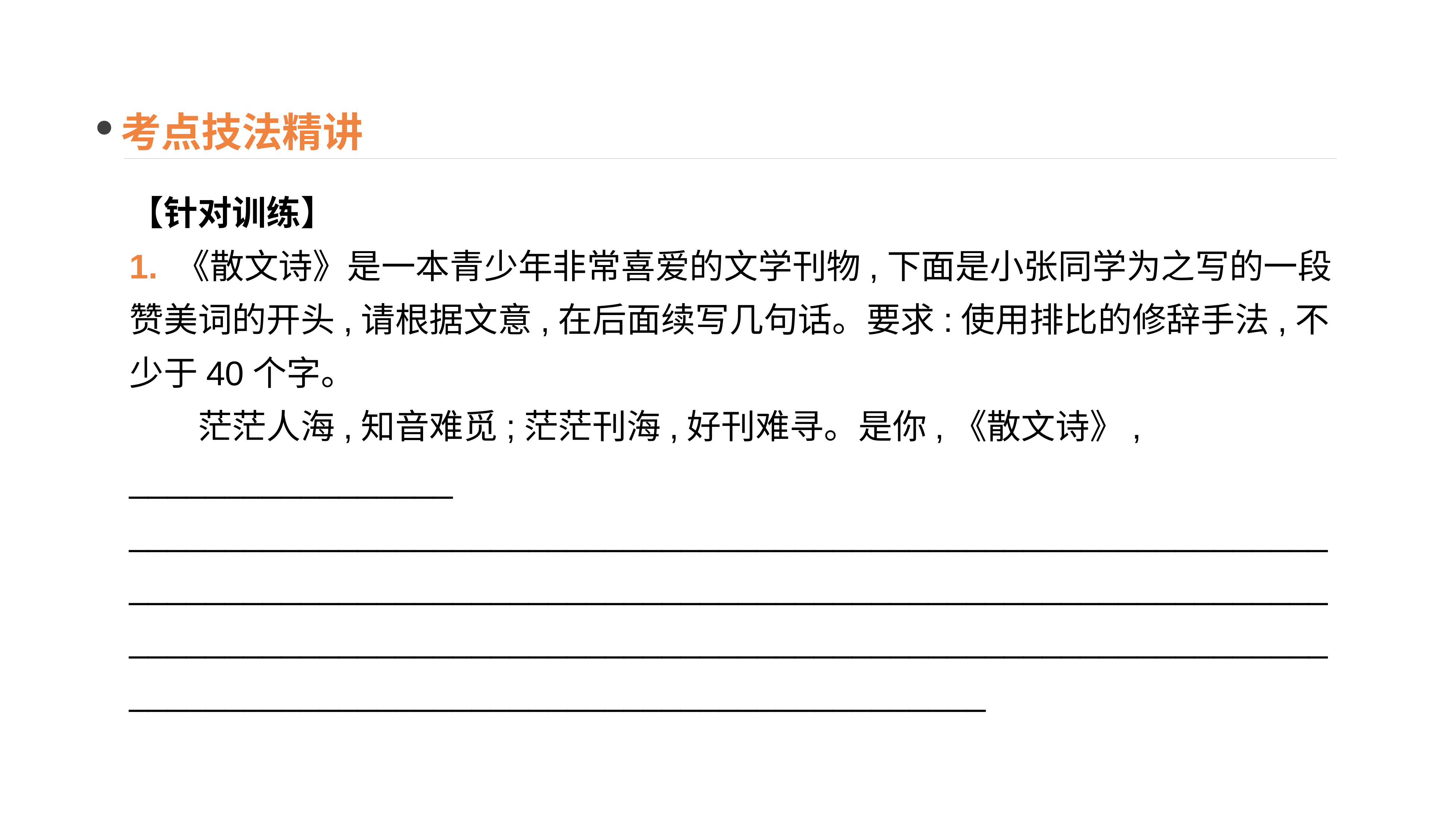

考点技法精讲

【针对训练】
1. 《散文诗》是一本青少年非常喜爱的文学刊物,下面是小张同学为之写的一段赞美词的开头,请根据文意,在后面续写几句话。要求:使用排比的修辞手法,不少于40个字。
　　茫茫人海,知音难觅;茫茫刊海,好刊难寻。是你,《散文诗》, _________________
__________________________________________________________________________________________________________________________________________________________________________________________________________________________________________